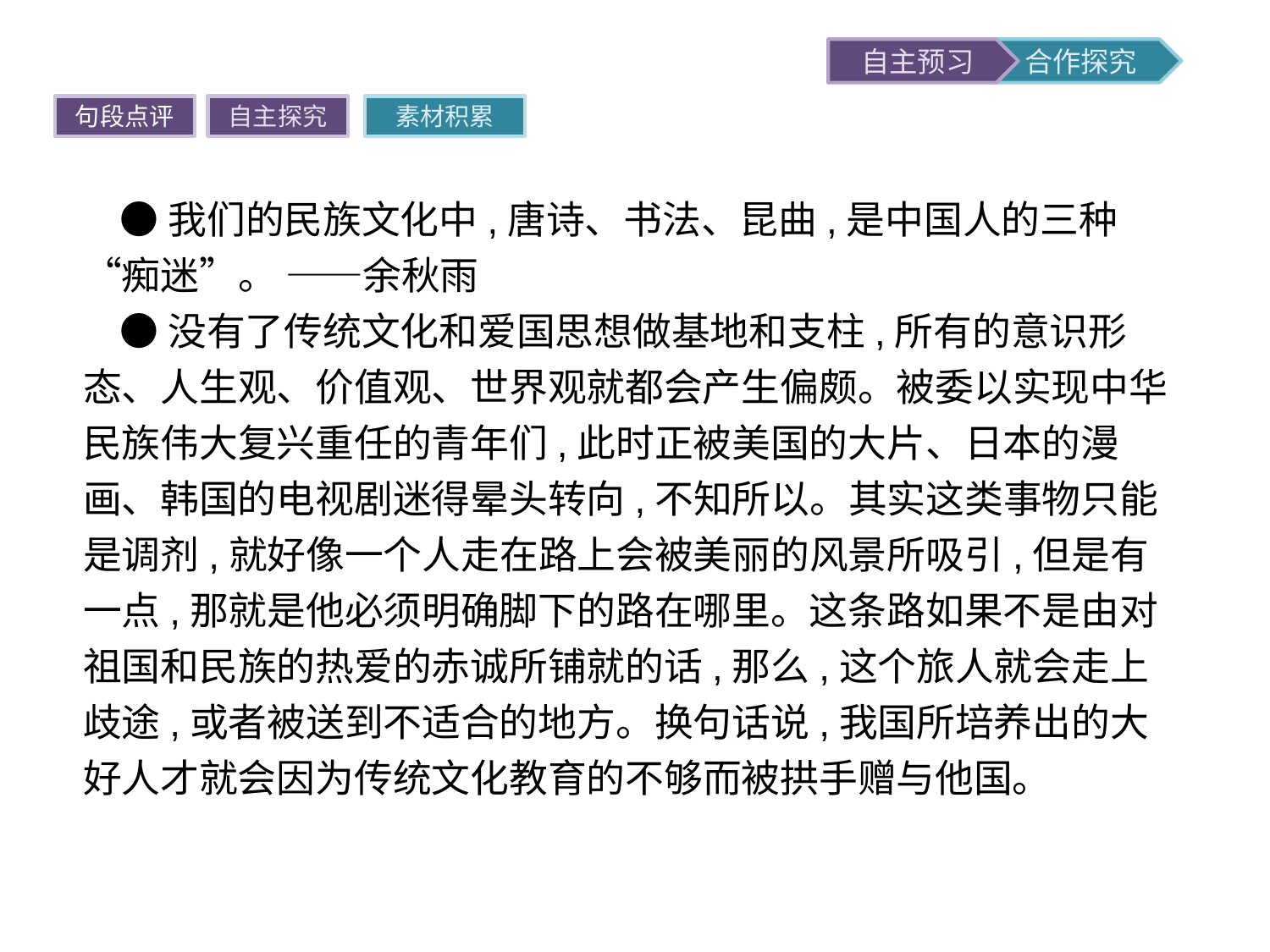

句段点评
自主探究
素材积累
●我们的民族文化中,唐诗、书法、昆曲,是中国人的三种“痴迷”。 ——余秋雨
●没有了传统文化和爱国思想做基地和支柱,所有的意识形态、人生观、价值观、世界观就都会产生偏颇。被委以实现中华民族伟大复兴重任的青年们,此时正被美国的大片、日本的漫画、韩国的电视剧迷得晕头转向,不知所以。其实这类事物只能是调剂,就好像一个人走在路上会被美丽的风景所吸引,但是有一点,那就是他必须明确脚下的路在哪里。这条路如果不是由对祖国和民族的热爱的赤诚所铺就的话,那么,这个旅人就会走上歧途,或者被送到不适合的地方。换句话说,我国所培养出的大好人才就会因为传统文化教育的不够而被拱手赠与他国。